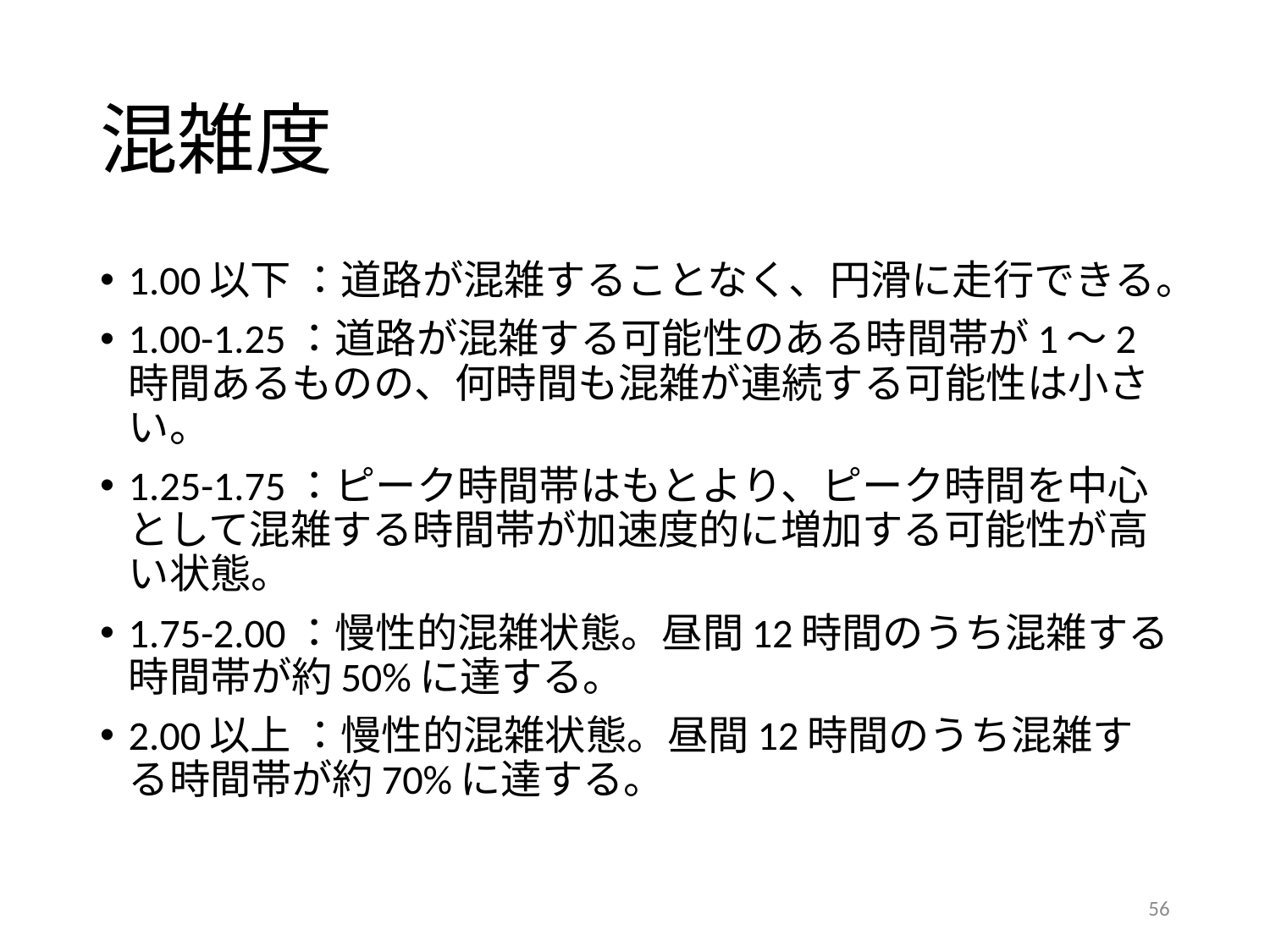

# 混雑度
1.00以下 ：道路が混雑することなく、円滑に走行できる。
1.00-1.25：道路が混雑する可能性のある時間帯が1～2時間あるものの、何時間も混雑が連続する可能性は小さい。
1.25-1.75：ピーク時間帯はもとより、ピーク時間を中心として混雑する時間帯が加速度的に増加する可能性が高い状態。
1.75-2.00：慢性的混雑状態。昼間12時間のうち混雑する時間帯が約50%に達する。
2.00以上 ：慢性的混雑状態。昼間12時間のうち混雑する時間帯が約70%に達する。
56